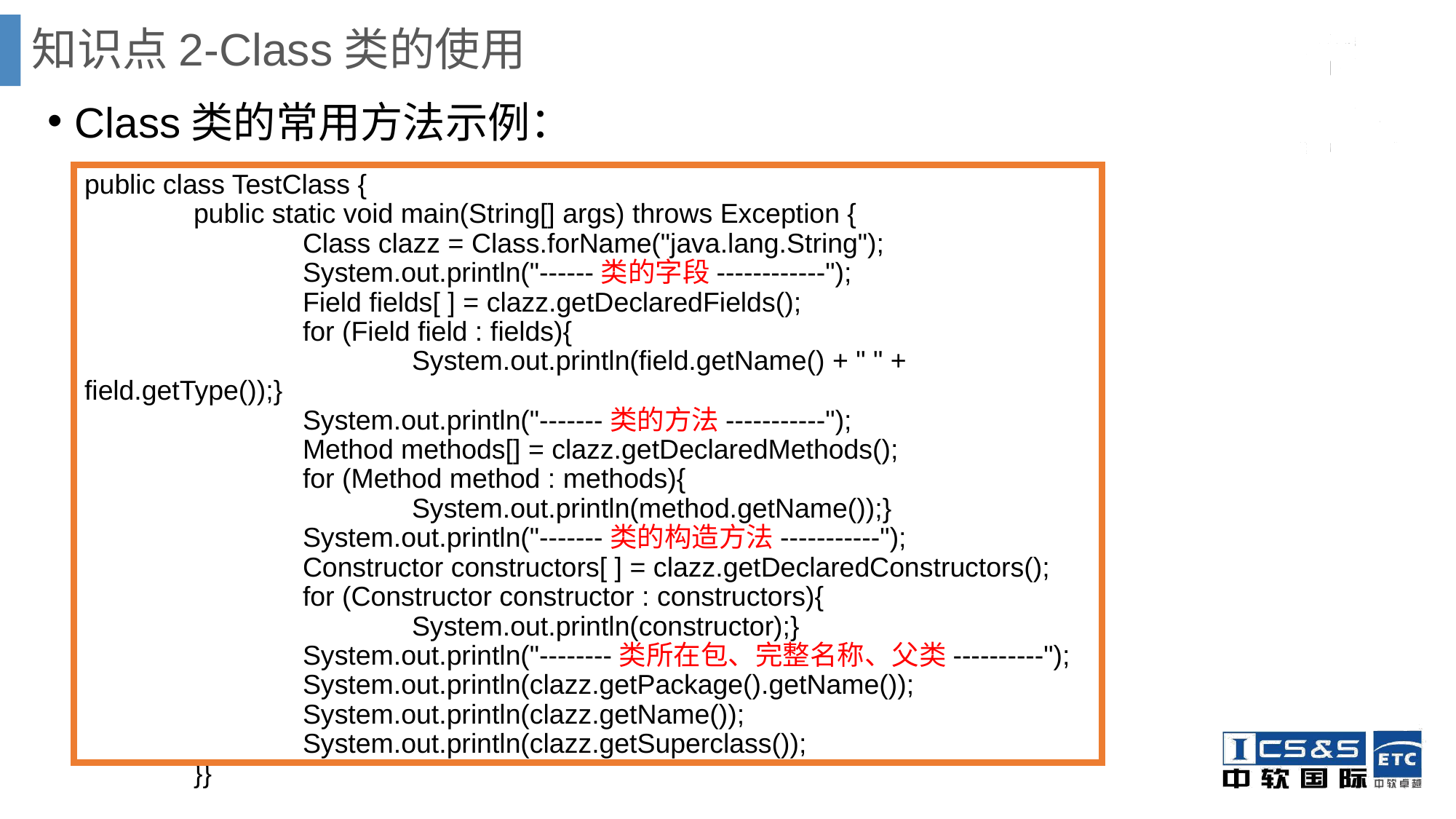

# 知识点2-Class类的使用
Class类的常用方法示例：
public class TestClass {
	public static void main(String[] args) throws Exception {
		Class clazz = Class.forName("java.lang.String");
		System.out.println("------类的字段------------");
		Field fields[ ] = clazz.getDeclaredFields();
		for (Field field : fields){
			System.out.println(field.getName() + " " + field.getType());}
		System.out.println("-------类的方法-----------");
		Method methods[] = clazz.getDeclaredMethods();
		for (Method method : methods){
			System.out.println(method.getName());}
		System.out.println("-------类的构造方法-----------");
		Constructor constructors[ ] = clazz.getDeclaredConstructors();
		for (Constructor constructor : constructors){
			System.out.println(constructor);}
		System.out.println("--------类所在包、完整名称、父类----------");
		System.out.println(clazz.getPackage().getName());
		System.out.println(clazz.getName());
		System.out.println(clazz.getSuperclass());
	}}